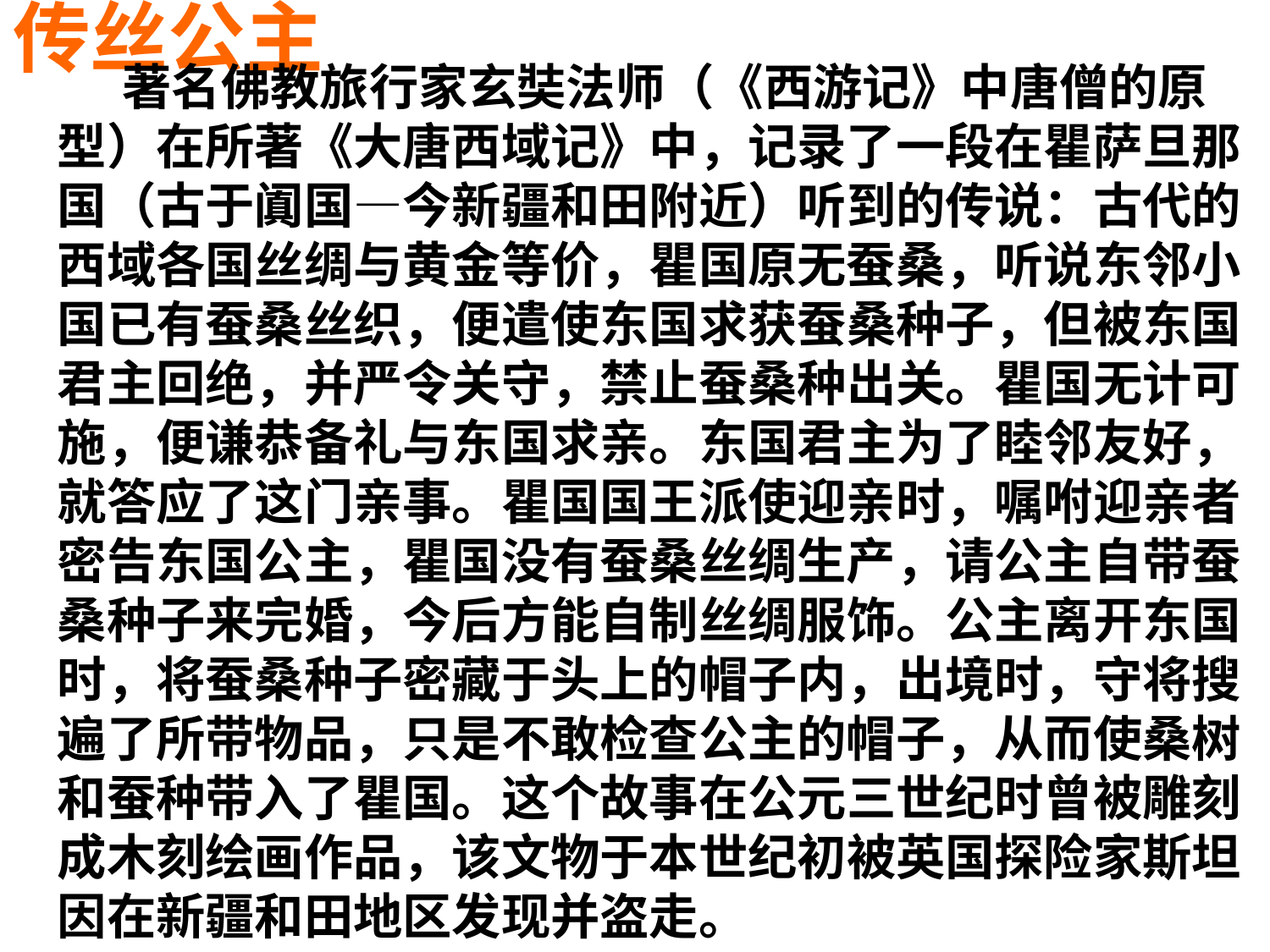

# 传丝公主
        著名佛教旅行家玄奘法师（《西游记》中唐僧的原型）在所著《大唐西域记》中，记录了一段在瞿萨旦那国（古于阗国—今新疆和田附近）听到的传说：古代的西域各国丝绸与黄金等价，瞿国原无蚕桑，听说东邻小国已有蚕桑丝织，便遣使东国求获蚕桑种子，但被东国君主回绝，并严令关守，禁止蚕桑种出关。瞿国无计可施，便谦恭备礼与东国求亲。东国君主为了睦邻友好，就答应了这门亲事。瞿国国王派使迎亲时，嘱咐迎亲者密告东国公主，瞿国没有蚕桑丝绸生产，请公主自带蚕桑种子来完婚，今后方能自制丝绸服饰。公主离开东国时，将蚕桑种子密藏于头上的帽子内，出境时，守将搜遍了所带物品，只是不敢检查公主的帽子，从而使桑树和蚕种带入了瞿国。这个故事在公元三世纪时曾被雕刻成木刻绘画作品，该文物于本世纪初被英国探险家斯坦因在新疆和田地区发现并盗走。